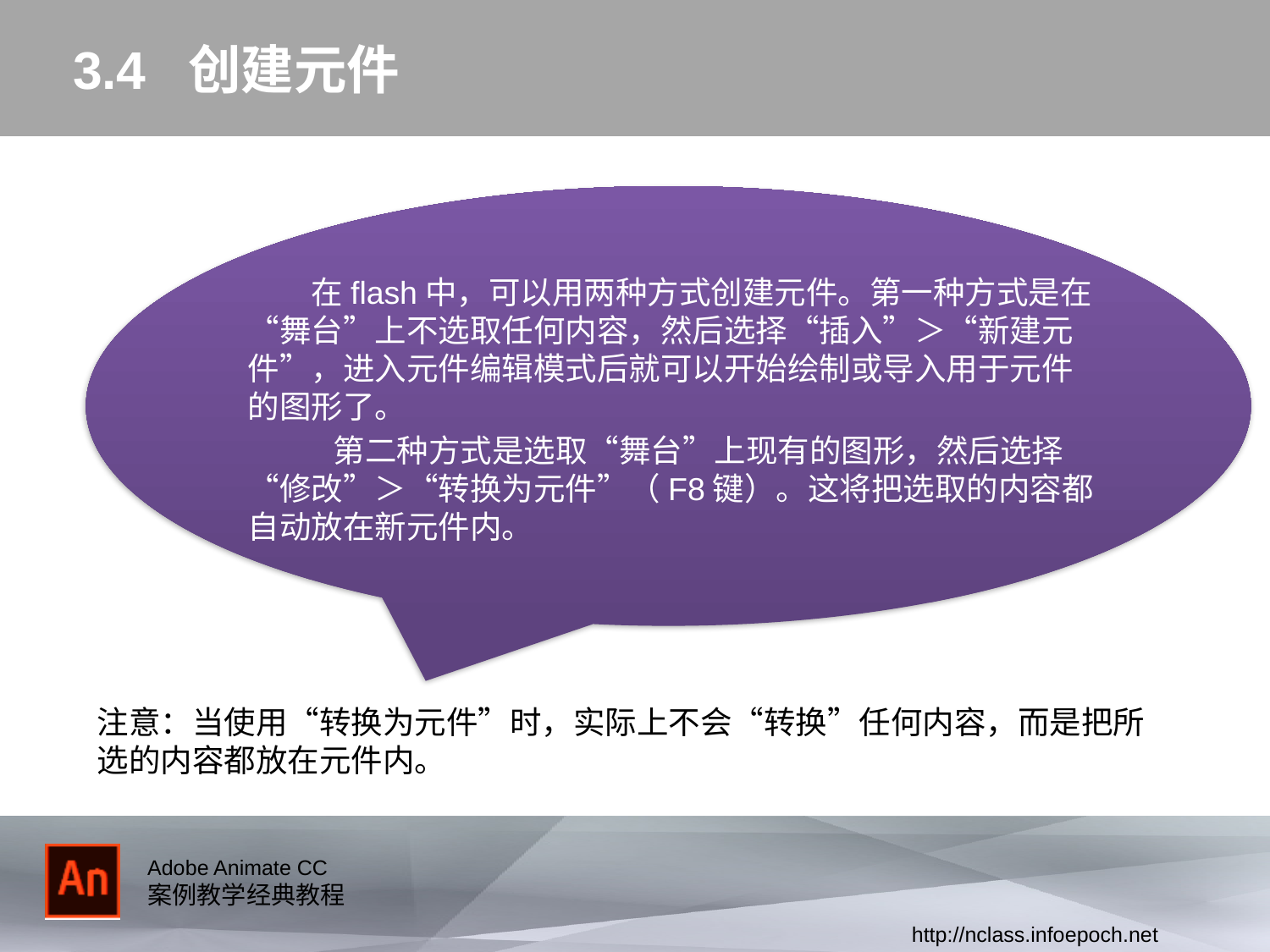

# 3.4  创建元件

在flash中，可以用两种方式创建元件。第一种方式是在“舞台”上不选取任何内容，然后选择“插入”＞“新建元件”，进入元件编辑模式后就可以开始绘制或导入用于元件的图形了。
  第二种方式是选取“舞台”上现有的图形，然后选择“修改”＞“转换为元件”（F8键）。这将把选取的内容都自动放在新元件内。
注意：当使用“转换为元件”时，实际上不会“转换”任何内容，而是把所选的内容都放在元件内。